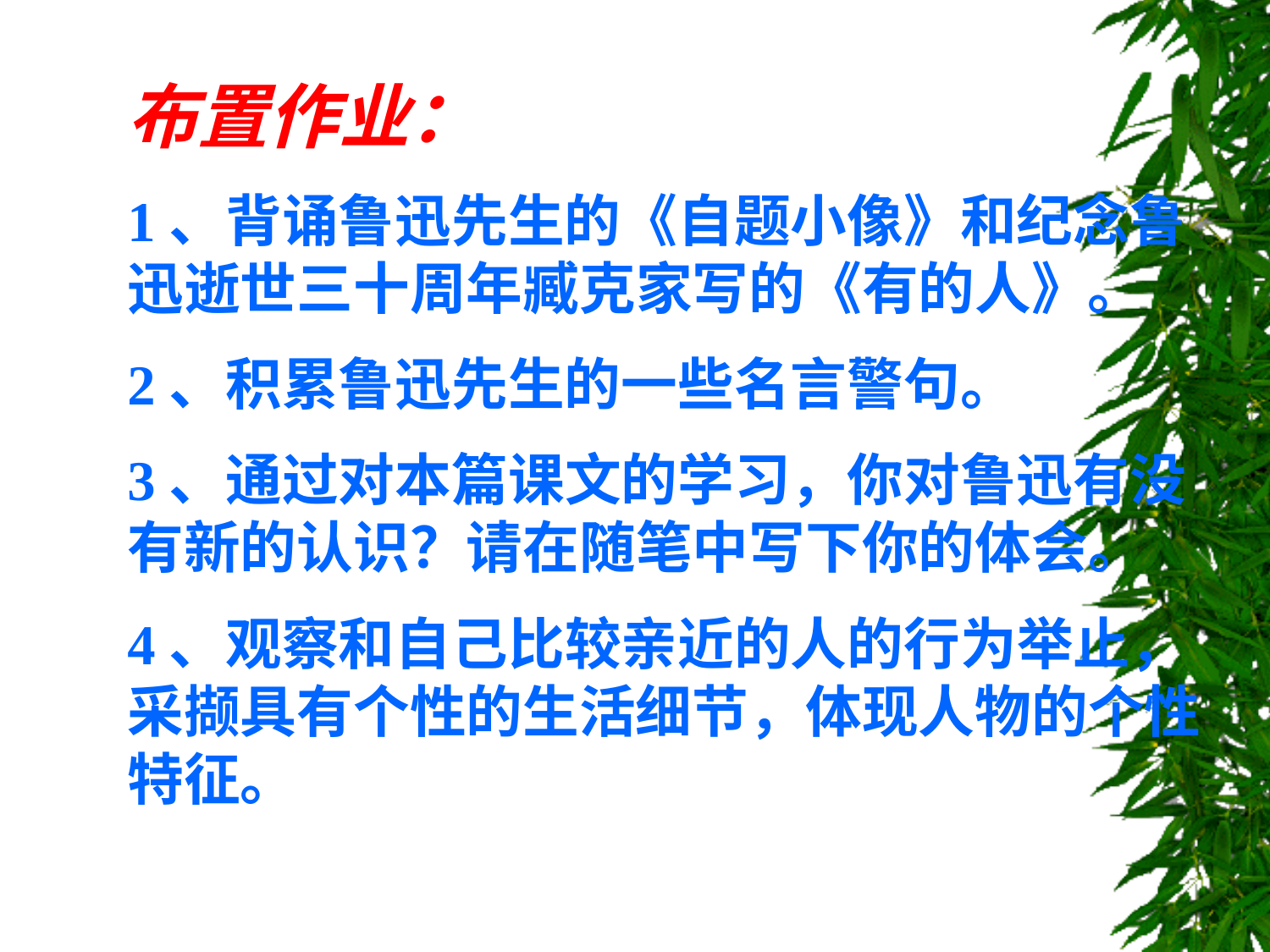

布置作业：
1、背诵鲁迅先生的《自题小像》和纪念鲁迅逝世三十周年臧克家写的《有的人》。
2、积累鲁迅先生的一些名言警句。
3、通过对本篇课文的学习，你对鲁迅有没有新的认识？请在随笔中写下你的体会。
4、观察和自己比较亲近的人的行为举止，采撷具有个性的生活细节，体现人物的个性特征。